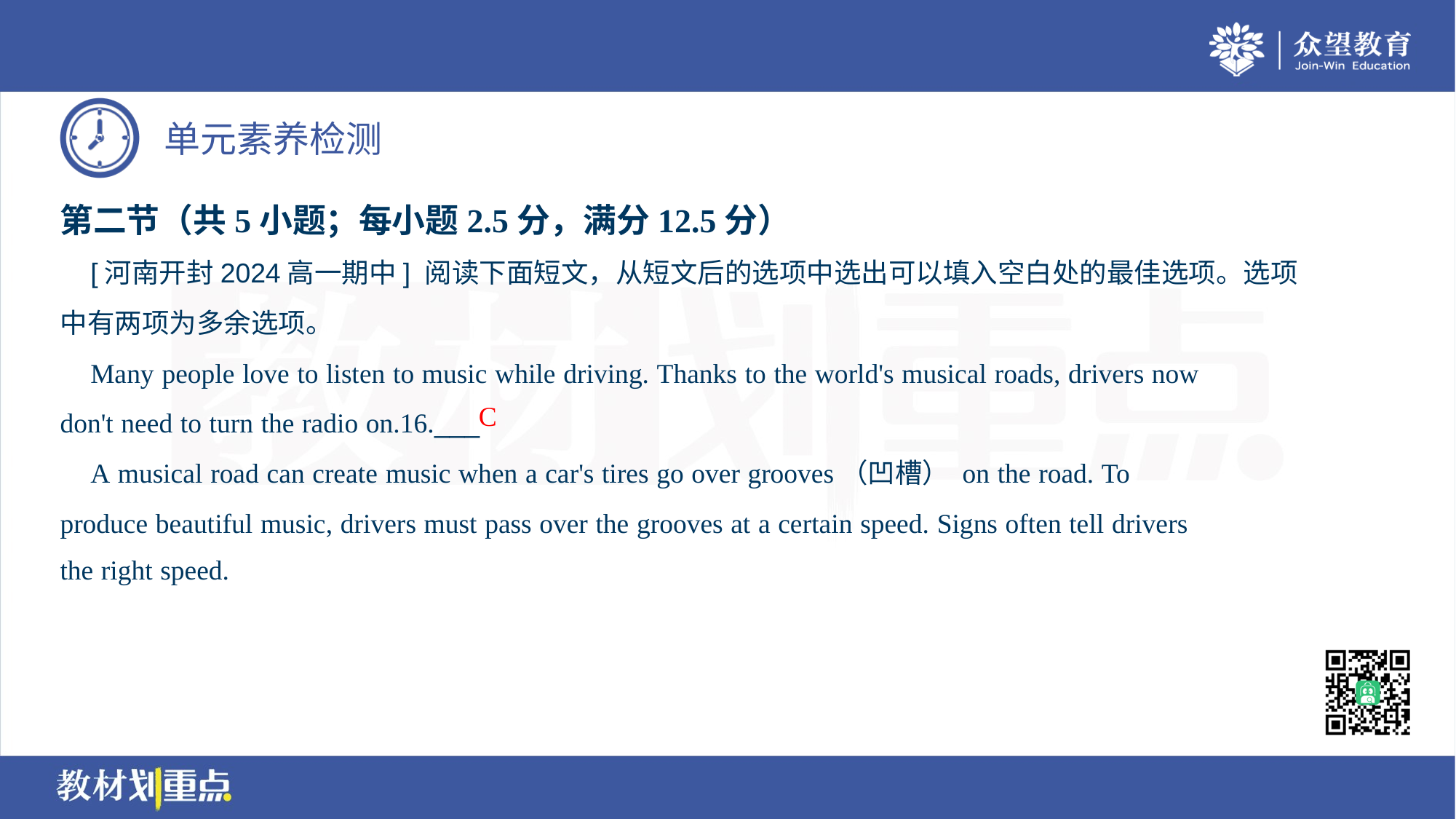

第二节（共5小题；每小题2.5分，满分12.5分）
    [河南开封2024高一期中] 阅读下面短文，从短文后的选项中选出可以填入空白处的最佳选项。选项
中有两项为多余选项。
    Many people love to listen to music while driving. Thanks to the world's musical roads, drivers now
don't need to turn the radio on.16.___
    A musical road can create music when a car's tires go over grooves（凹槽） on the road. To
produce beautiful music, drivers must pass over the grooves at a certain speed. Signs often tell drivers
the right speed.
C